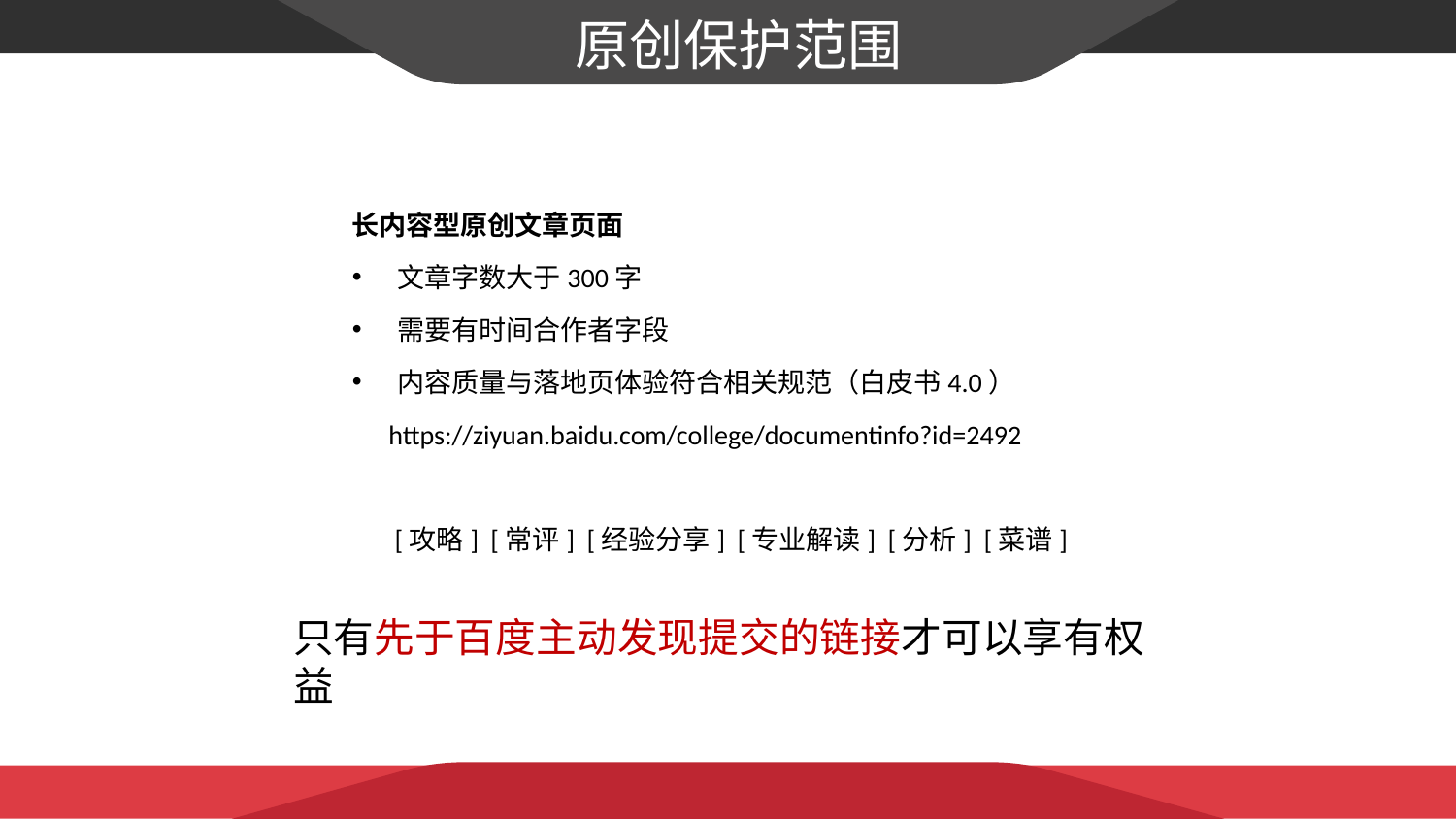

原创保护范围

长内容型原创文章页面
文章字数大于300字
需要有时间合作者字段
内容质量与落地页体验符合相关规范（白皮书4.0）
      https://ziyuan.baidu.com/college/documentinfo?id=2492

       [攻略]  [常评]  [经验分享]  [专业解读]  [分析]  [菜谱]
只有先于百度主动发现提交的链接才可以享有权益